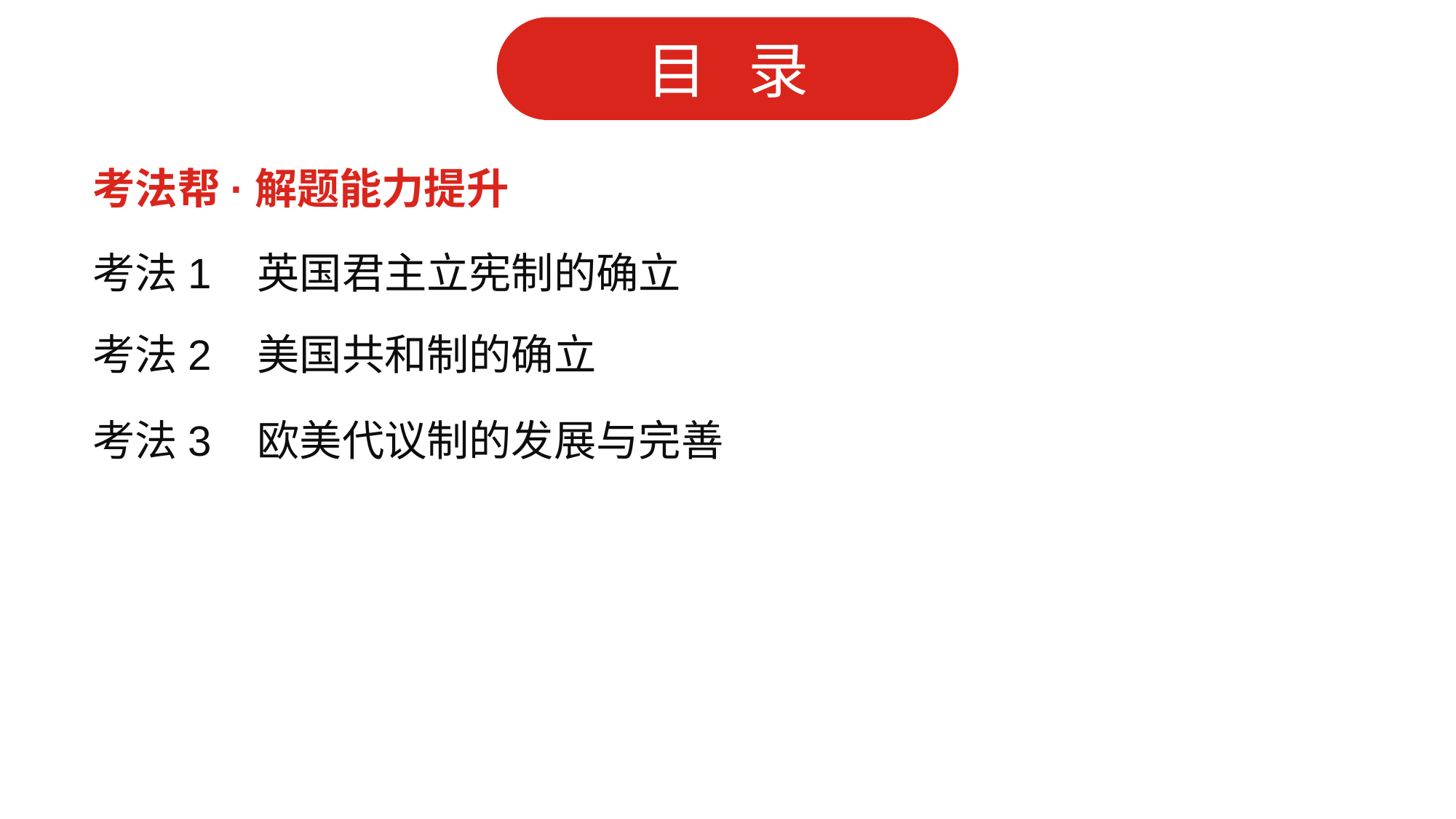

考法帮·解题能力提升
考法1   英国君主立宪制的确立
考法2   美国共和制的确立
考法3   欧美代议制的发展与完善